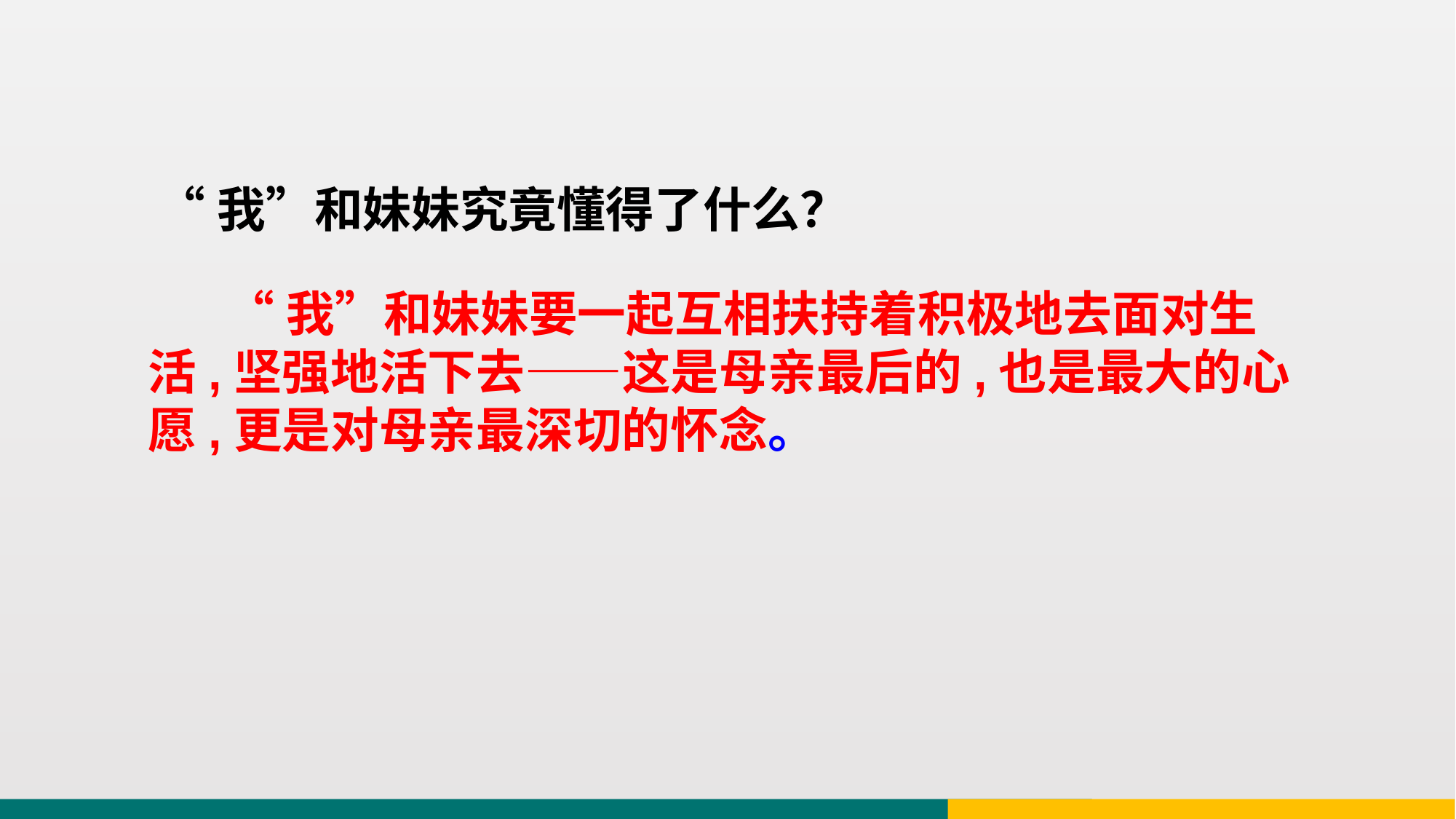

“我”和妹妹究竟懂得了什么？
       “我”和妹妹要一起互相扶持着积极地去面对生活,坚强地活下去——这是母亲最后的,也是最大的心愿,更是对母亲最深切的怀念。